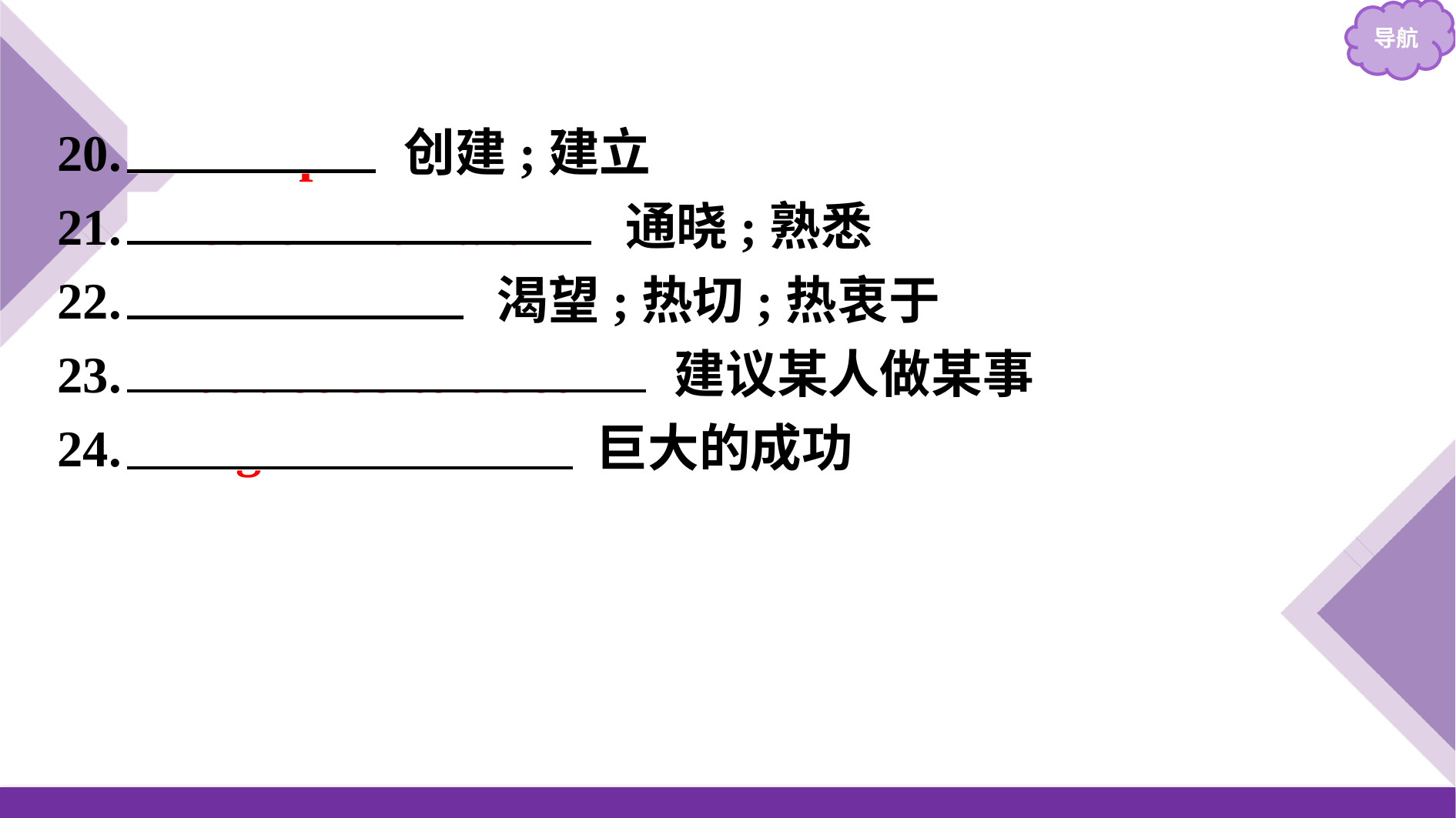

20.　set up　 创建;建立
21.　be familiar with　 通晓;熟悉
22.　be keen to　 渴望;热切;热衷于
23.　advise sb to do sth　 建议某人做某事
24.　a great success　 巨大的成功